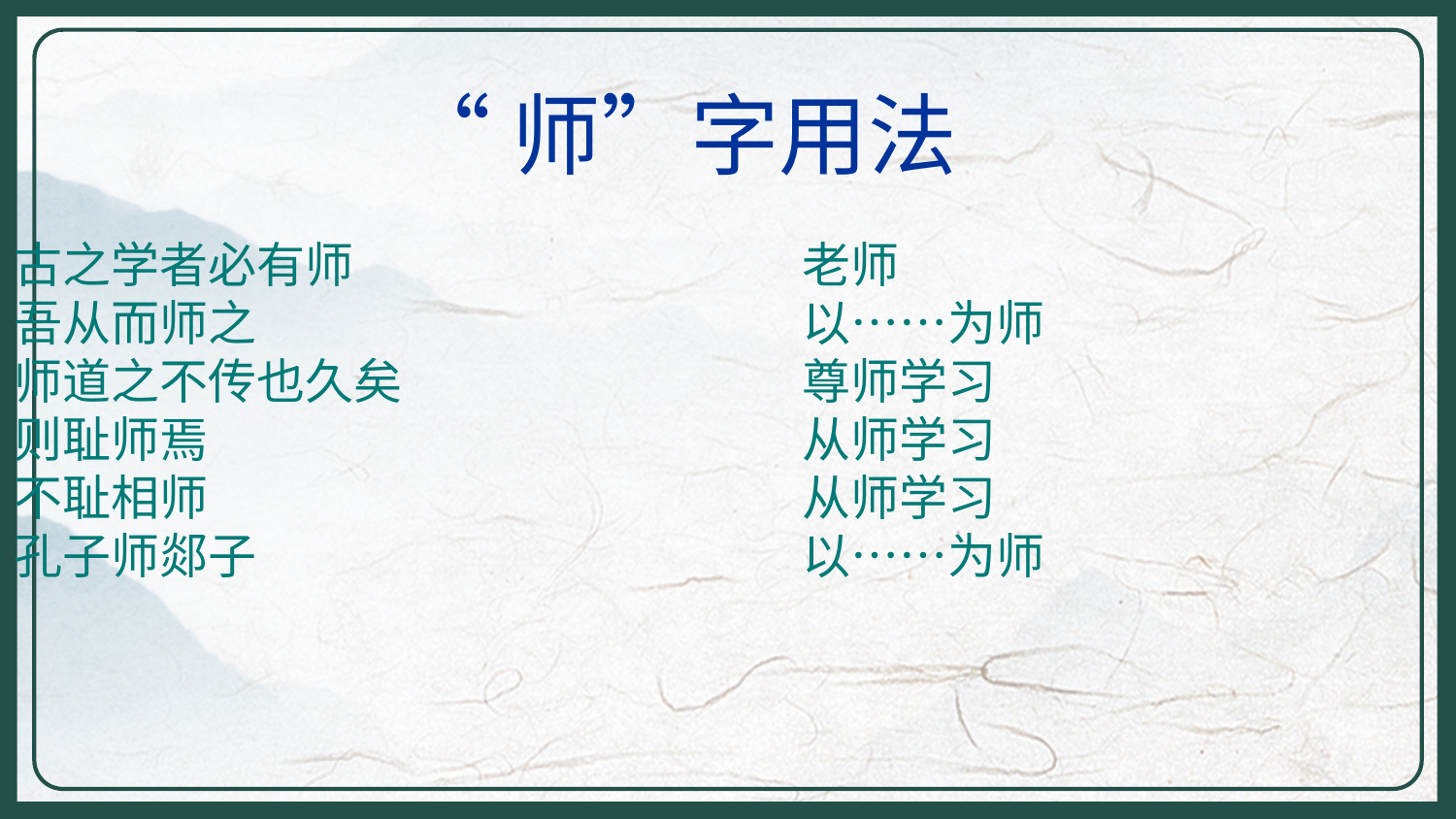

“师”字用法
古之学者必有师
吾从而师之
师道之不传也久矣
则耻师焉
不耻相师
孔子师郯子
老师
以……为师
尊师学习
从师学习
从师学习
以……为师